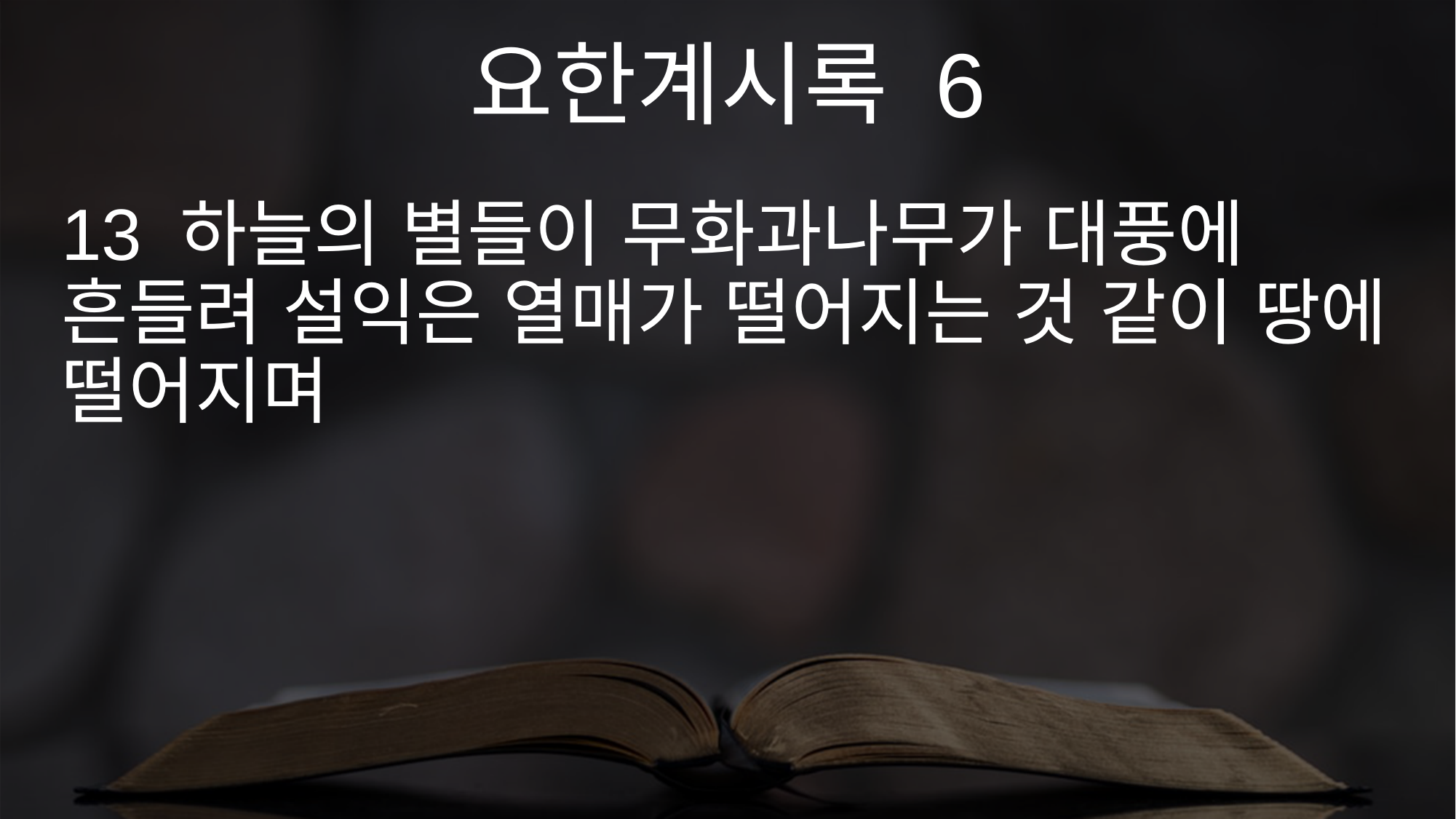

요한계시록 6
13 하늘의 별들이 무화과나무가 대풍에 흔들려 설익은 열매가 떨어지는 것 같이 땅에 떨어지며